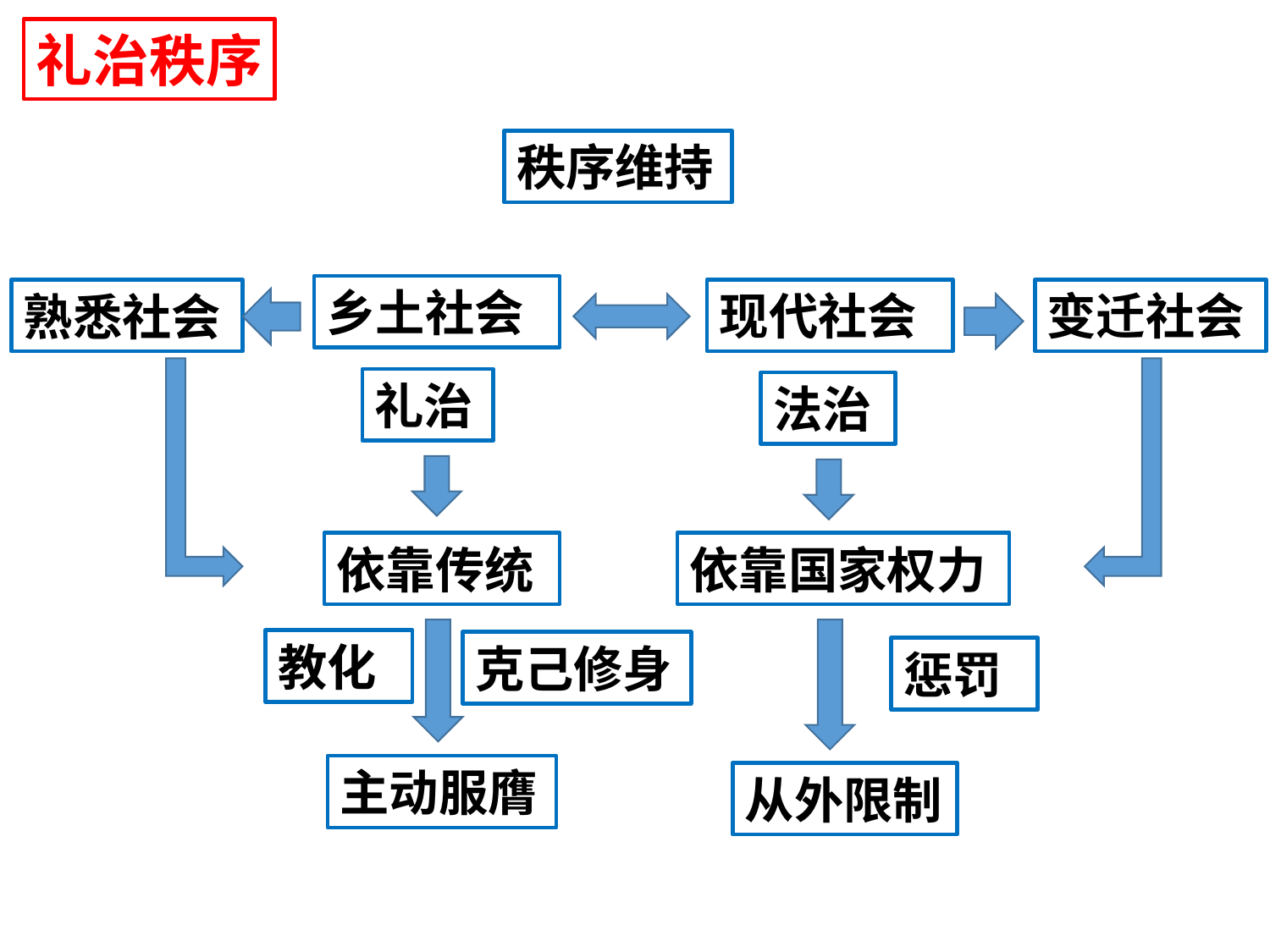

礼治秩序
秩序维持
乡土社会
现代社会
变迁社会
熟悉社会

礼治
法治

依靠传统
依靠国家权力

教化
克己修身
惩罚
主动服膺
从外限制